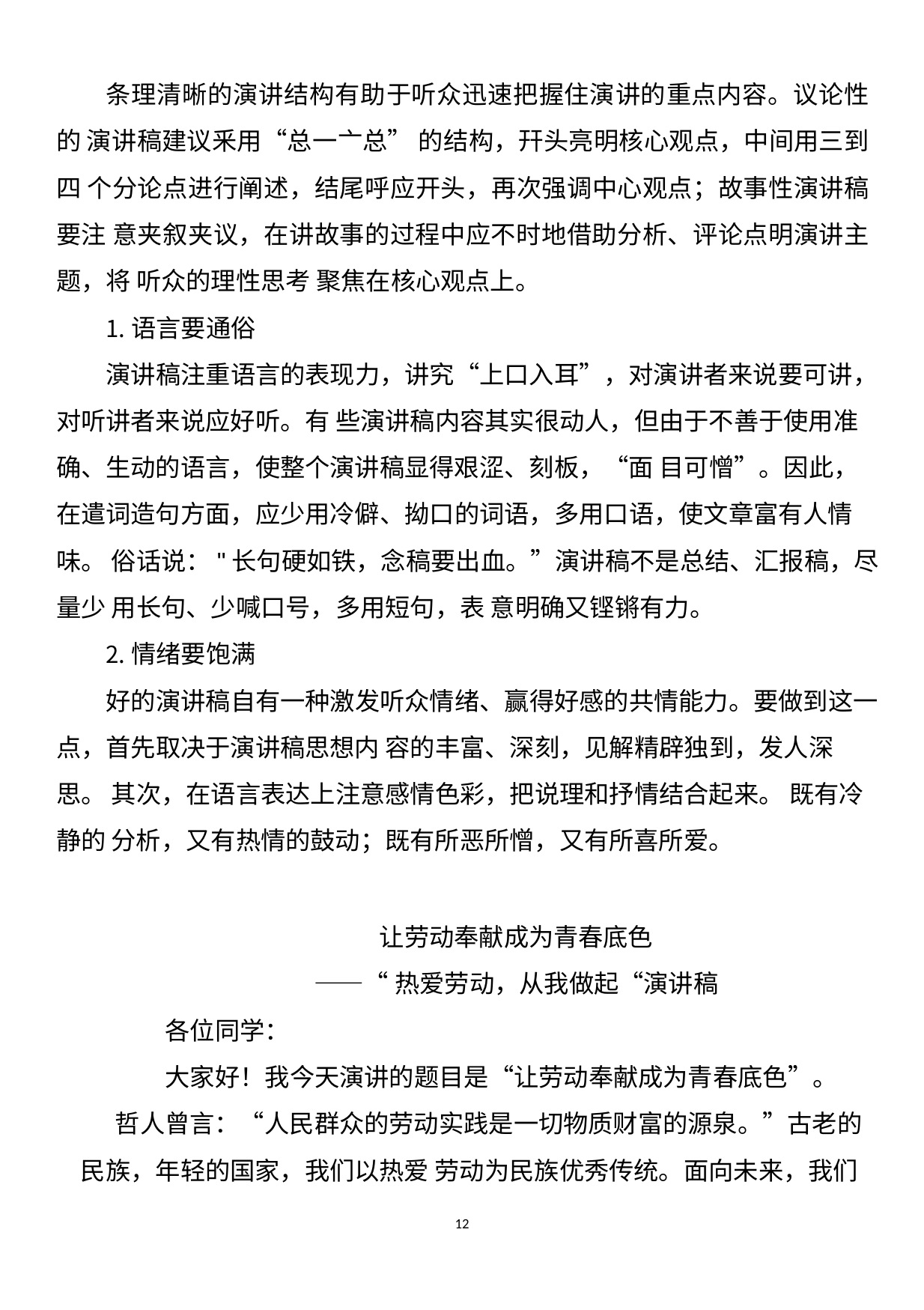

条理清晰的演讲结构有助于听众迅速把握住演讲的重点内容。议论性的 演讲稿建议釆用“总一亠总” 的结构，幵头亮明核心观点，中间用三到四 个分论点进行阐述，结尾呼应开头，再次强调中心观点；故事性演讲稿要注 意夹叙夹议，在讲故事的过程中应不时地借助分析、评论点明演讲主题，将 听众的理性思考 聚焦在核心观点上。
语言要通俗
演讲稿注重语言的表现力，讲究“上口入耳”，对演讲者来说要可讲， 对听讲者来说应好听。有 些演讲稿内容其实很动人，但由于不善于使用准 确、生动的语言，使整个演讲稿显得艰涩、刻板，“面 目可憎”。因此，  在遣词造句方面，应少用冷僻、拗口的词语，多用口语，使文章富有人情味。 俗话说："长句硬如铁，念稿要出血。”演讲稿不是总结、汇报稿，尽量少 用长句、少喊口号，多用短句，表 意明确又铿锵有力。
情绪要饱满
好的演讲稿自有一种激发听众情绪、赢得好感的共情能力。要做到这一 点，首先取决于演讲稿思想内 容的丰富、深刻，见解精辟独到，发人深思。 其次，在语言表达上注意感情色彩，把说理和抒情结合起来。 既有冷静的 分析，又有热情的鼓动；既有所恶所憎，又有所喜所爱。

让劳动奉献成为青春底色
——“热爱劳动，从我做起“演讲稿
各位同学：
大家好！我今天演讲的题目是“让劳动奉献成为青春底色”。
哲人曾言：“人民群众的劳动实践是一切物质财富的源泉。”古老的 民族，年轻的国家，我们以热爱 劳动为民族优秀传统。面向未来，我们
12